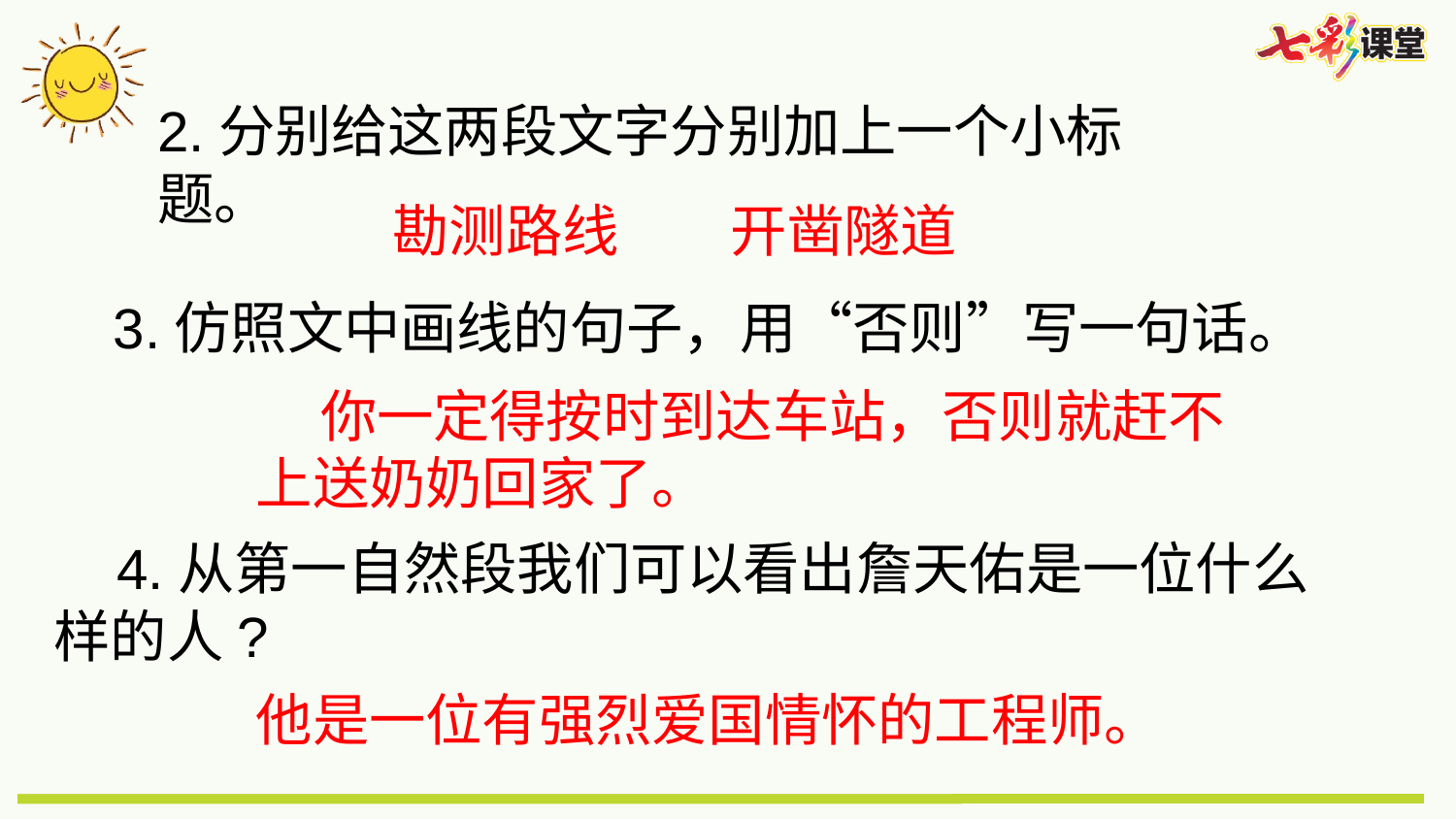

2.分别给这两段文字分别加上一个小标题。
勘测路线
开凿隧道
    3.仿照文中画线的句子，用“否则”写一句话。
    你一定得按时到达车站，否则就赶不上送奶奶回家了。
    4.从第一自然段我们可以看出詹天佑是一位什么样的人?
他是一位有强烈爱国情怀的工程师。